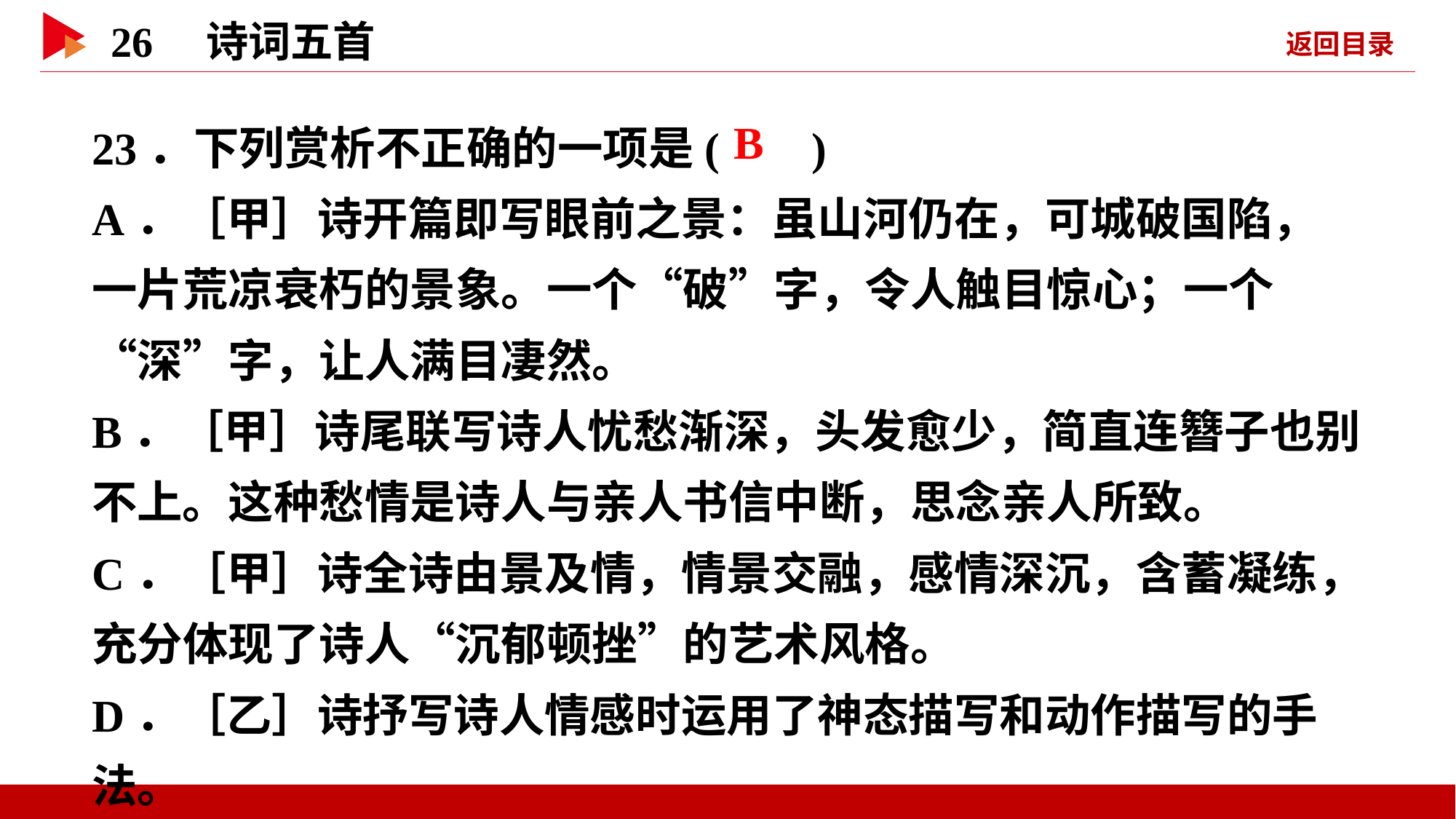

23．下列赏析不正确的一项是(        )
A．［甲］诗开篇即写眼前之景：虽山河仍在，可城破国陷，一片荒凉衰朽的景象。一个“破”字，令人触目惊心；一个“深”字，让人满目凄然。
B．［甲］诗尾联写诗人忧愁渐深，头发愈少，简直连簪子也别不上。这种愁情是诗人与亲人书信中断，思念亲人所致。
C．［甲］诗全诗由景及情，情景交融，感情深沉，含蓄凝练，充分体现了诗人“沉郁顿挫”的艺术风格。
D．［乙］诗抒写诗人情感时运用了神态描写和动作描写的手法。
   B